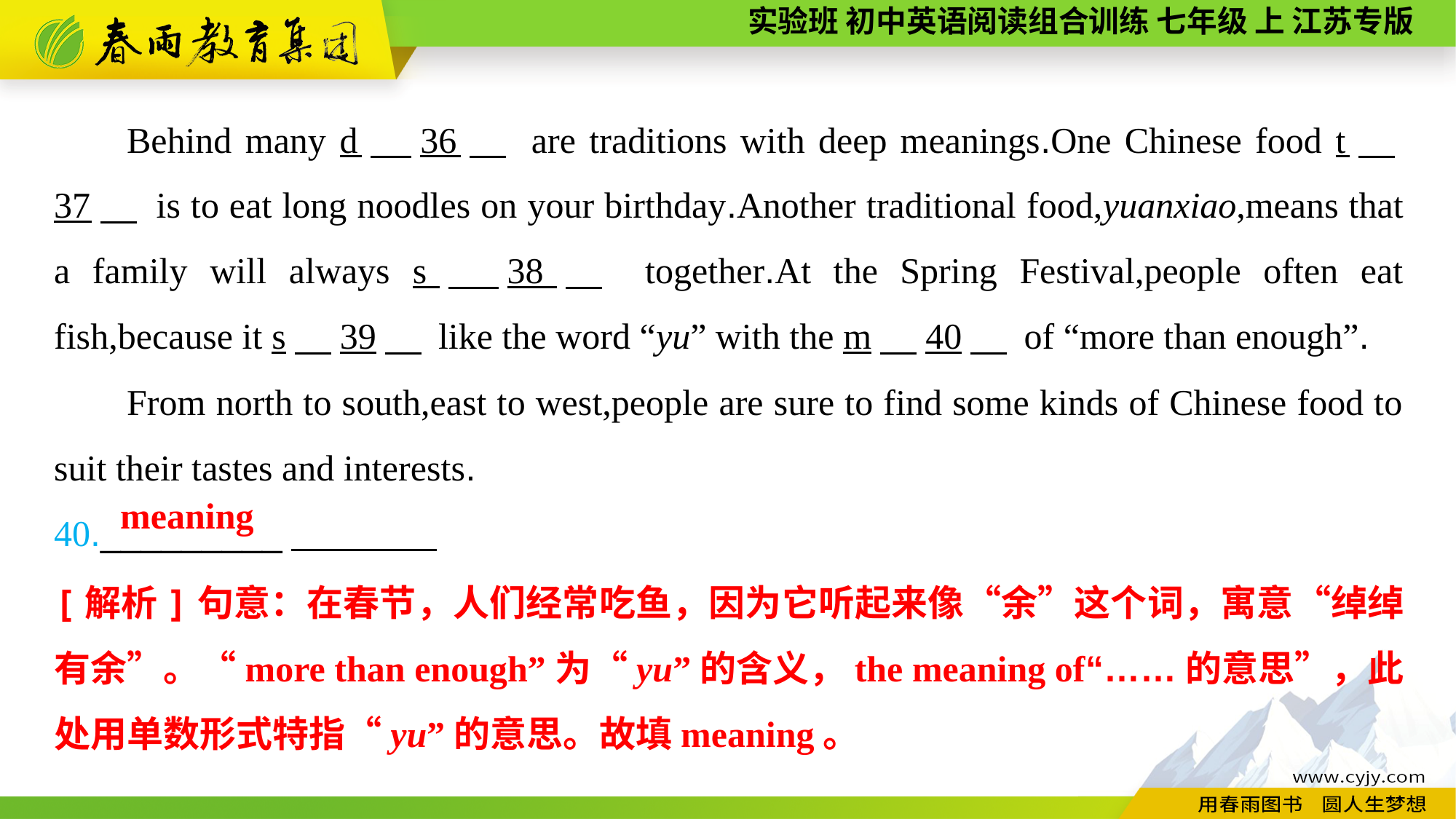

Behind many d　36　 are traditions with deep meanings.One Chinese food t　37　 is to eat long noodles on your birthday.Another traditional food,yuanxiao,means that a family will always s　38　 together.At the Spring Festival,people often eat fish,because it s　39　 like the word “yu” with the m　40　 of “more than enough”.
From north to south,east to west,people are sure to find some kinds of Chinese food to suit their tastes and interests.
40._________
meaning
[解析]句意：在春节，人们经常吃鱼，因为它听起来像“余”这个词，寓意“绰绰有余”。“more than enough”为“yu”的含义，the meaning of“……的意思”，此处用单数形式特指“yu”的意思。故填meaning。